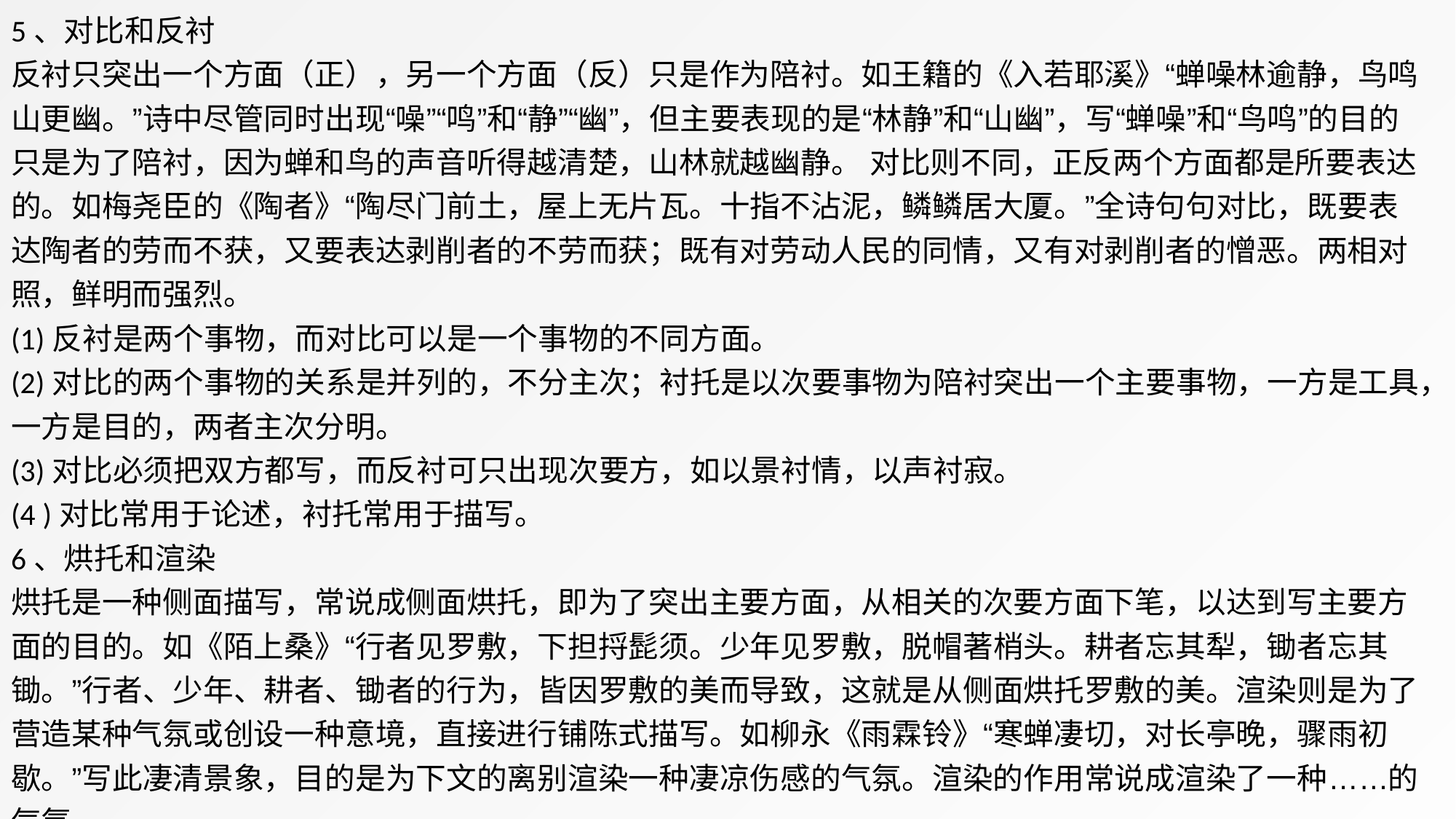

5、对比和反衬
反衬只突出一个方面（正），另一个方面（反）只是作为陪衬。如王籍的《入若耶溪》“蝉噪林逾静，鸟鸣山更幽。”诗中尽管同时出现“噪”“鸣”和“静”“幽”，但主要表现的是“林静”和“山幽”，写“蝉噪”和“鸟鸣”的目的只是为了陪衬，因为蝉和鸟的声音听得越清楚，山林就越幽静。 对比则不同，正反两个方面都是所要表达的。如梅尧臣的《陶者》“陶尽门前土，屋上无片瓦。十指不沾泥，鳞鳞居大厦。”全诗句句对比，既要表达陶者的劳而不获，又要表达剥削者的不劳而获；既有对劳动人民的同情，又有对剥削者的憎恶。两相对照，鲜明而强烈。
(1)反衬是两个事物，而对比可以是一个事物的不同方面。
(2)对比的两个事物的关系是并列的，不分主次；衬托是以次要事物为陪衬突出一个主要事物，一方是工具，一方是目的，两者主次分明。
(3)对比必须把双方都写，而反衬可只出现次要方，如以景衬情，以声衬寂。
(4 )对比常用于论述，衬托常用于描写。
6、烘托和渲染
烘托是一种侧面描写，常说成侧面烘托，即为了突出主要方面，从相关的次要方面下笔，以达到写主要方面的目的。如《陌上桑》“行者见罗敷，下担捋髭须。少年见罗敷，脱帽著梢头。耕者忘其犁，锄者忘其锄。”行者、少年、耕者、锄者的行为，皆因罗敷的美而导致，这就是从侧面烘托罗敷的美。渲染则是为了营造某种气氛或创设一种意境，直接进行铺陈式描写。如柳永《雨霖铃》“寒蝉凄切，对长亭晚，骤雨初歇。”写此凄清景象，目的是为下文的离别渲染一种凄凉伤感的气氛。渲染的作用常说成渲染了一种……的气氛。